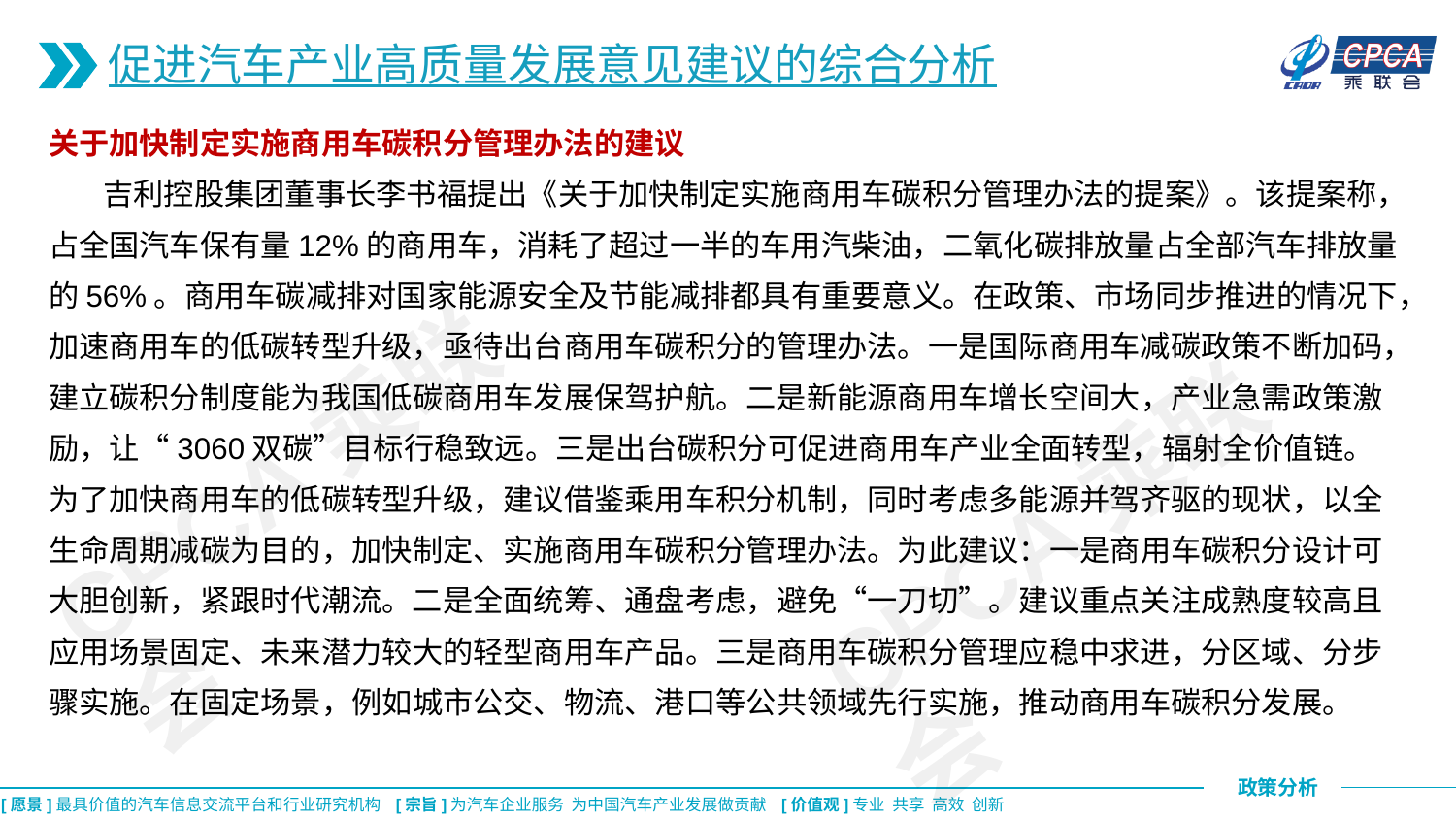

促进汽车产业高质量发展意见建议的综合分析
关于加快制定实施商用车碳积分管理办法的建议
       吉利控股集团董事长李书福提出《关于加快制定实施商用车碳积分管理办法的提案》。该提案称，占全国汽车保有量12%的商用车，消耗了超过一半的车用汽柴油，二氧化碳排放量占全部汽车排放量的56%。商用车碳减排对国家能源安全及节能减排都具有重要意义。在政策、市场同步推进的情况下，加速商用车的低碳转型升级，亟待出台商用车碳积分的管理办法。一是国际商用车减碳政策不断加码，建立碳积分制度能为我国低碳商用车发展保驾护航。二是新能源商用车增长空间大，产业急需政策激励，让“3060双碳”目标行稳致远。三是出台碳积分可促进商用车产业全面转型，辐射全价值链。为了加快商用车的低碳转型升级，建议借鉴乘用车积分机制，同时考虑多能源并驾齐驱的现状，以全生命周期减碳为目的，加快制定、实施商用车碳积分管理办法。为此建议：一是商用车碳积分设计可大胆创新，紧跟时代潮流。二是全面统筹、通盘考虑，避免“一刀切”。建议重点关注成熟度较高且应用场景固定、未来潜力较大的轻型商用车产品。三是商用车碳积分管理应稳中求进，分区域、分步骤实施。在固定场景，例如城市公交、物流、港口等公共领域先行实施，推动商用车碳积分发展。
CPCA乘联会
CPCA乘联会